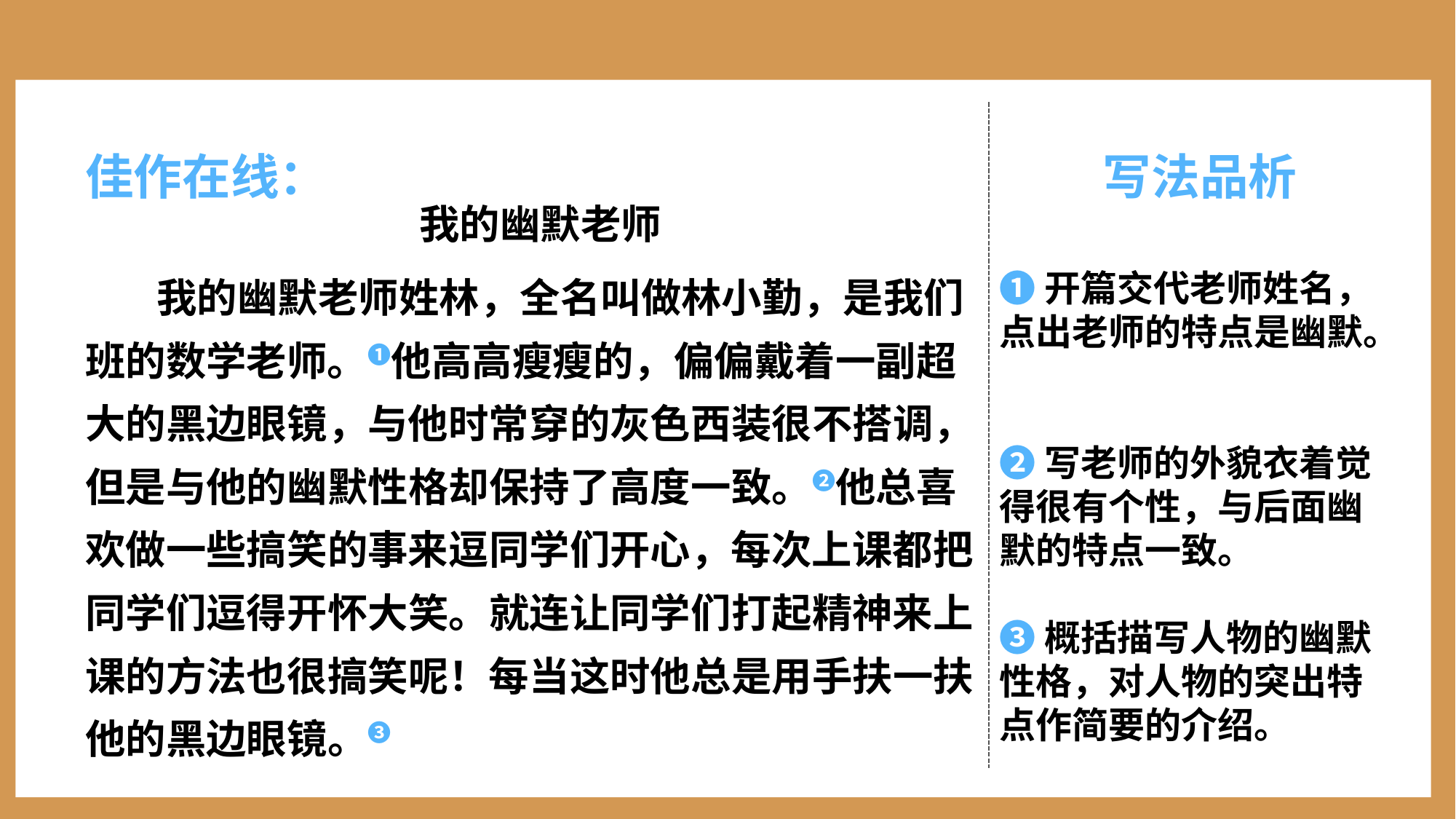

佳作在线：
写法品析
我的幽默老师
我的幽默老师姓林，全名叫做林小勤，是我们班的数学老师。❶他高高瘦瘦的，偏偏戴着一副超大的黑边眼镜，与他时常穿的灰色西装很不搭调，但是与他的幽默性格却保持了高度一致。❷他总喜欢做一些搞笑的事来逗同学们开心，每次上课都把同学们逗得开怀大笑。就连让同学们打起精神来上课的方法也很搞笑呢！每当这时他总是用手扶一扶他的黑边眼镜。❸
❶开篇交代老师姓名，点出老师的特点是幽默。

❷写老师的外貌衣着觉得很有个性，与后面幽默的特点一致。

❸概括描写人物的幽默性格，对人物的突出特点作简要的介绍。